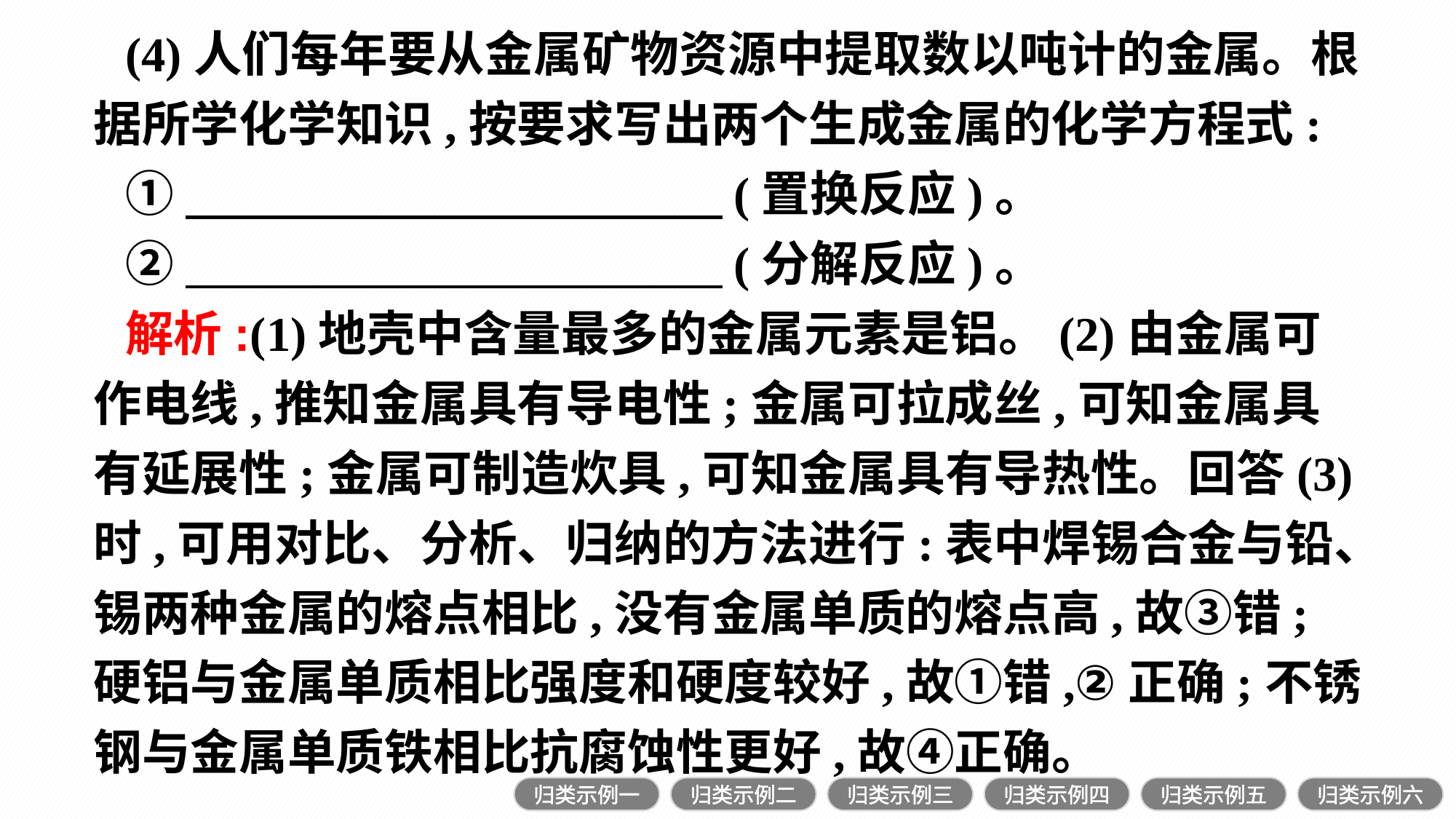

(4)人们每年要从金属矿物资源中提取数以吨计的金属。根据所学化学知识,按要求写出两个生成金属的化学方程式:
①　                                            (置换反应)。
②　                                            (分解反应)。
解析:(1)地壳中含量最多的金属元素是铝。(2)由金属可作电线,推知金属具有导电性;金属可拉成丝,可知金属具有延展性;金属可制造炊具,可知金属具有导热性。回答(3)时,可用对比、分析、归纳的方法进行:表中焊锡合金与铅、锡两种金属的熔点相比,没有金属单质的熔点高,故③错;硬铝与金属单质相比强度和硬度较好,故①错,②正确;不锈钢与金属单质铁相比抗腐蚀性更好,故④正确。